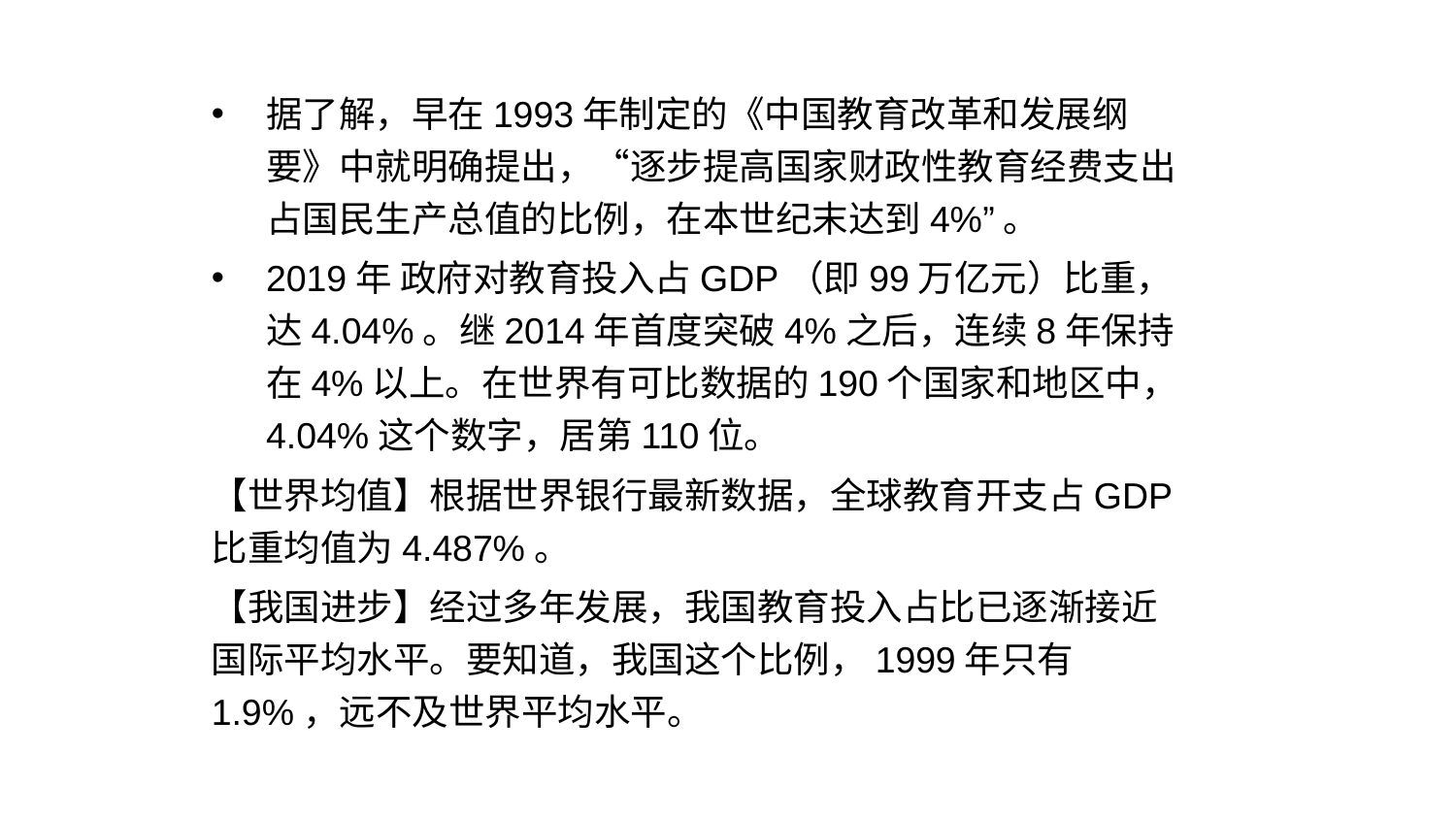

据了解，早在1993年制定的《中国教育改革和发展纲要》中就明确提出，“逐步提高国家财政性教育经费支出占国民生产总值的比例，在本世纪末达到4%”。
2019年 政府对教育投入占GDP（即99万亿元）比重，达4.04%。继2014年首度突破4%之后，连续8年保持在4%以上。在世界有可比数据的190个国家和地区中，4.04%这个数字，居第110位。
【世界均值】根据世界银行最新数据，全球教育开支占GDP比重均值为4.487%。
【我国进步】经过多年发展，我国教育投入占比已逐渐接近国际平均水平。要知道，我国这个比例，1999年只有1.9%，远不及世界平均水平。